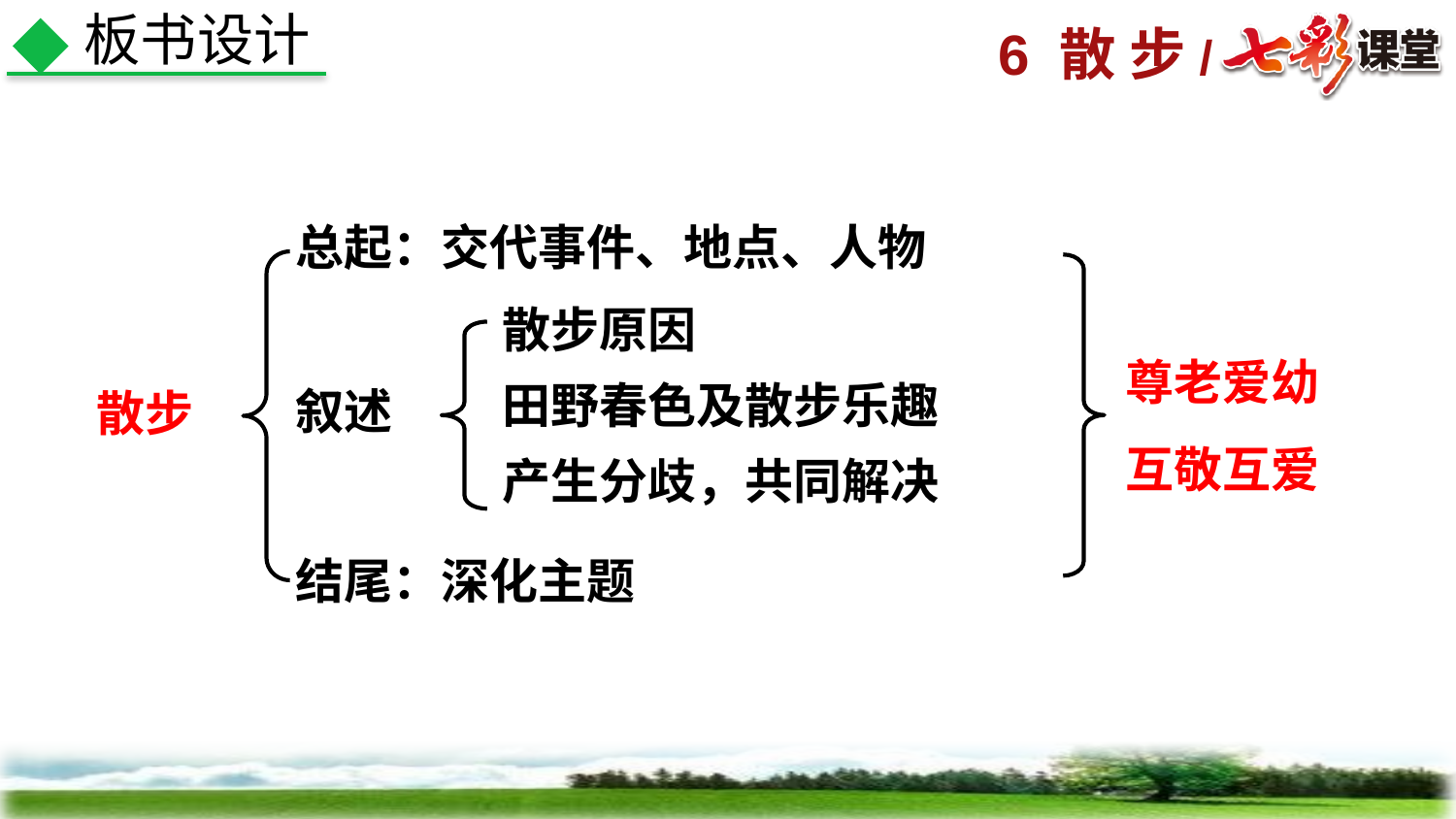

板书设计

总起：交代事件、地点、人物

散步原因
田野春色及散步乐趣
产生分歧，共同解决
尊老爱幼
互敬互爱

叙述
散步
结尾：深化主题